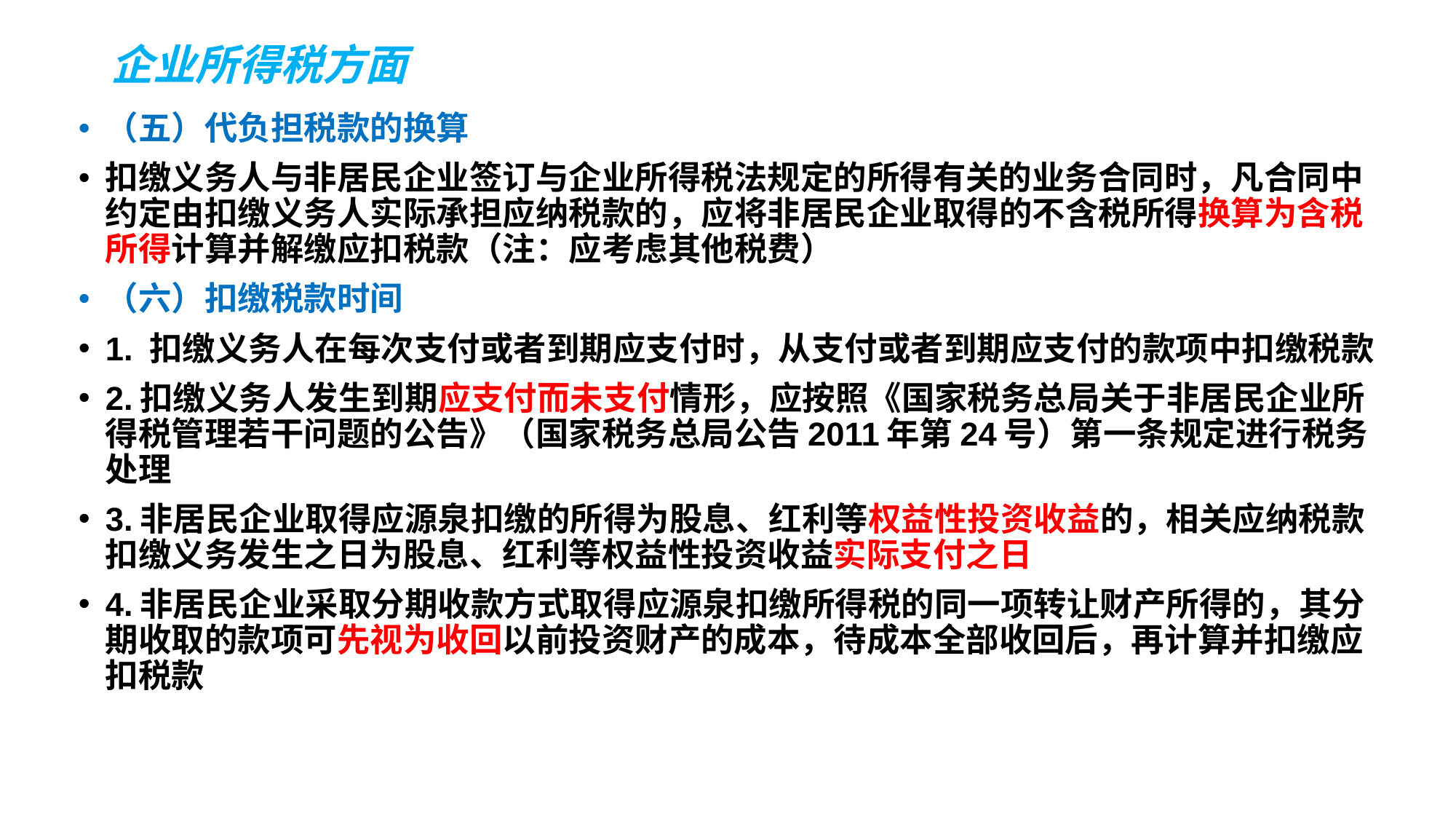

# 企业所得税方面
（五）代负担税款的换算
扣缴义务人与非居民企业签订与企业所得税法规定的所得有关的业务合同时，凡合同中约定由扣缴义务人实际承担应纳税款的，应将非居民企业取得的不含税所得换算为含税所得计算并解缴应扣税款（注：应考虑其他税费）
（六）扣缴税款时间
1. 扣缴义务人在每次支付或者到期应支付时，从支付或者到期应支付的款项中扣缴税款
2.扣缴义务人发生到期应支付而未支付情形，应按照《国家税务总局关于非居民企业所得税管理若干问题的公告》（国家税务总局公告2011年第24号）第一条规定进行税务处理
3.非居民企业取得应源泉扣缴的所得为股息、红利等权益性投资收益的，相关应纳税款扣缴义务发生之日为股息、红利等权益性投资收益实际支付之日
4.非居民企业采取分期收款方式取得应源泉扣缴所得税的同一项转让财产所得的，其分期收取的款项可先视为收回以前投资财产的成本，待成本全部收回后，再计算并扣缴应扣税款